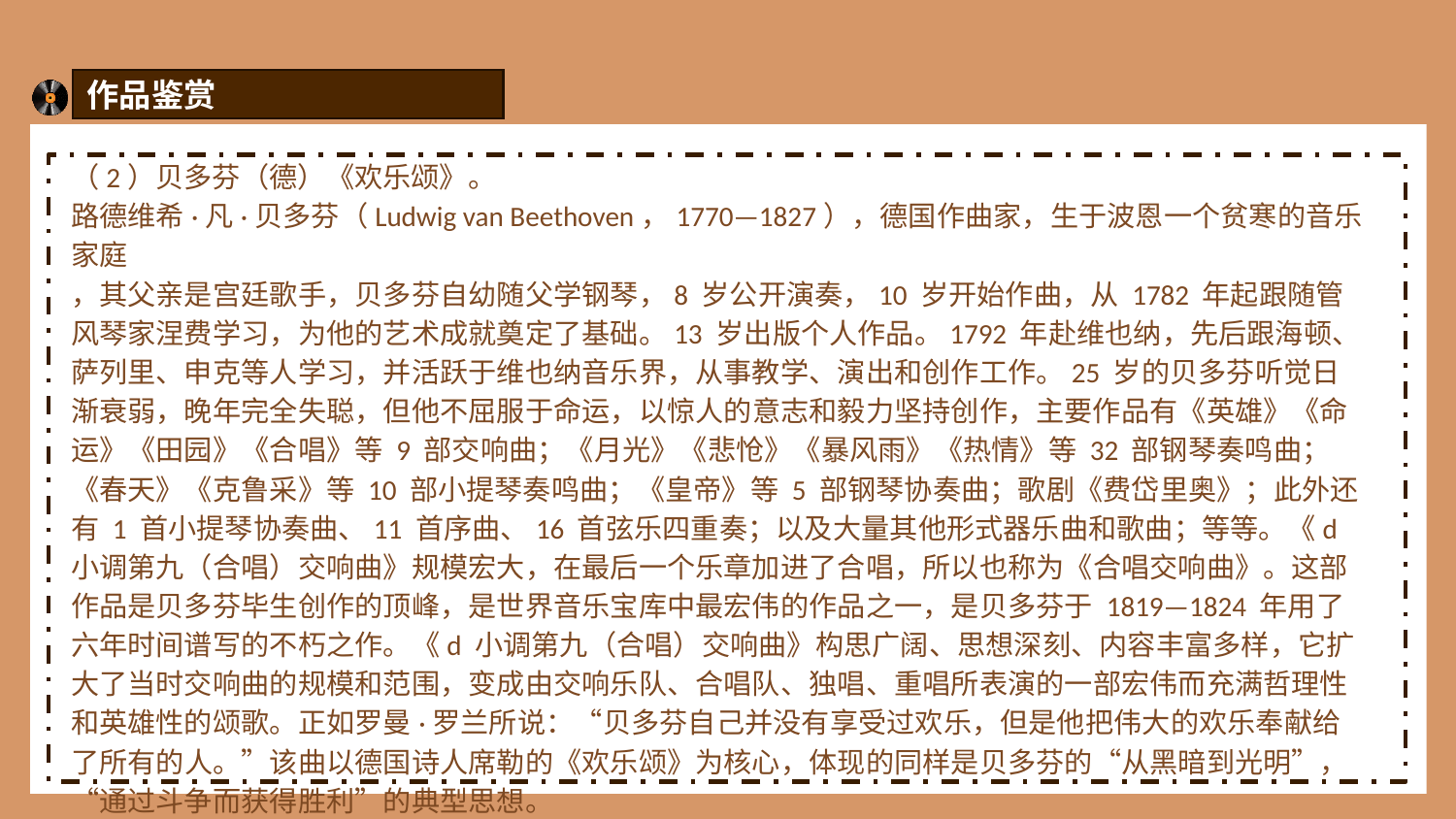

作品鉴赏
（2）贝多芬（德）《欢乐颂》。
路德维希·凡·贝多芬（Ludwig van Beethoven，1770—1827），德国作曲家，生于波恩一个贫寒的音乐家庭
，其父亲是宫廷歌手，贝多芬自幼随父学钢琴，8 岁公开演奏，10 岁开始作曲，从 1782 年起跟随管风琴家涅费学习，为他的艺术成就奠定了基础。13 岁出版个人作品。1792 年赴维也纳，先后跟海顿、萨列里、申克等人学习，并活跃于维也纳音乐界，从事教学、演出和创作工作。25 岁的贝多芬听觉日渐衰弱，晚年完全失聪，但他不屈服于命运，以惊人的意志和毅力坚持创作，主要作品有《英雄》《命运》《田园》《合唱》等 9 部交响曲；《月光》《悲怆》《暴风雨》《热情》等 32 部钢琴奏鸣曲；《春天》《克鲁采》等 10 部小提琴奏鸣曲；《皇帝》等 5 部钢琴协奏曲；歌剧《费岱里奥》；此外还有 1 首小提琴协奏曲、11 首序曲、16 首弦乐四重奏；以及大量其他形式器乐曲和歌曲；等等。《d 小调第九（合唱）交响曲》规模宏大，在最后一个乐章加进了合唱，所以也称为《合唱交响曲》。这部作品是贝多芬毕生创作的顶峰，是世界音乐宝库中最宏伟的作品之一，是贝多芬于 1819—1824 年用了六年时间谱写的不朽之作。《d 小调第九（合唱）交响曲》构思广阔、思想深刻、内容丰富多样，它扩大了当时交响曲的规模和范围，变成由交响乐队、合唱队、独唱、重唱所表演的一部宏伟而充满哲理性和英雄性的颂歌。正如罗曼·罗兰所说：“贝多芬自己并没有享受过欢乐，但是他把伟大的欢乐奉献给了所有的人。”该曲以德国诗人席勒的《欢乐颂》为核心，体现的同样是贝多芬的“从黑暗到光明”，“通过斗争而获得胜利”的典型思想。